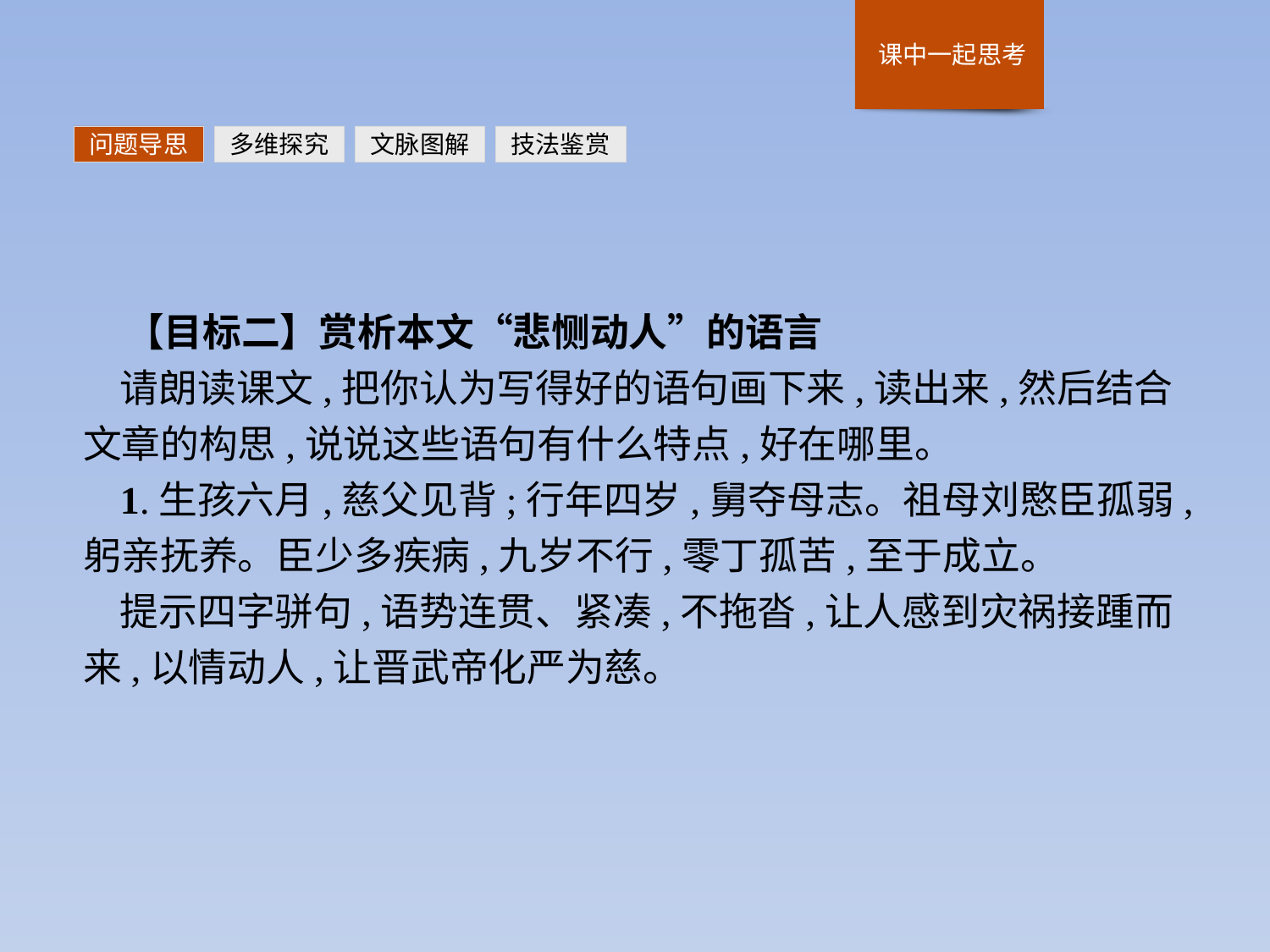

问题导思
多维探究
文脉图解
技法鉴赏
【目标二】赏析本文“悲恻动人”的语言
请朗读课文,把你认为写得好的语句画下来,读出来,然后结合文章的构思,说说这些语句有什么特点,好在哪里。
1.生孩六月,慈父见背;行年四岁,舅夺母志。祖母刘愍臣孤弱,躬亲抚养。臣少多疾病,九岁不行,零丁孤苦,至于成立。
提示四字骈句,语势连贯、紧凑,不拖沓,让人感到灾祸接踵而来,以情动人,让晋武帝化严为慈。